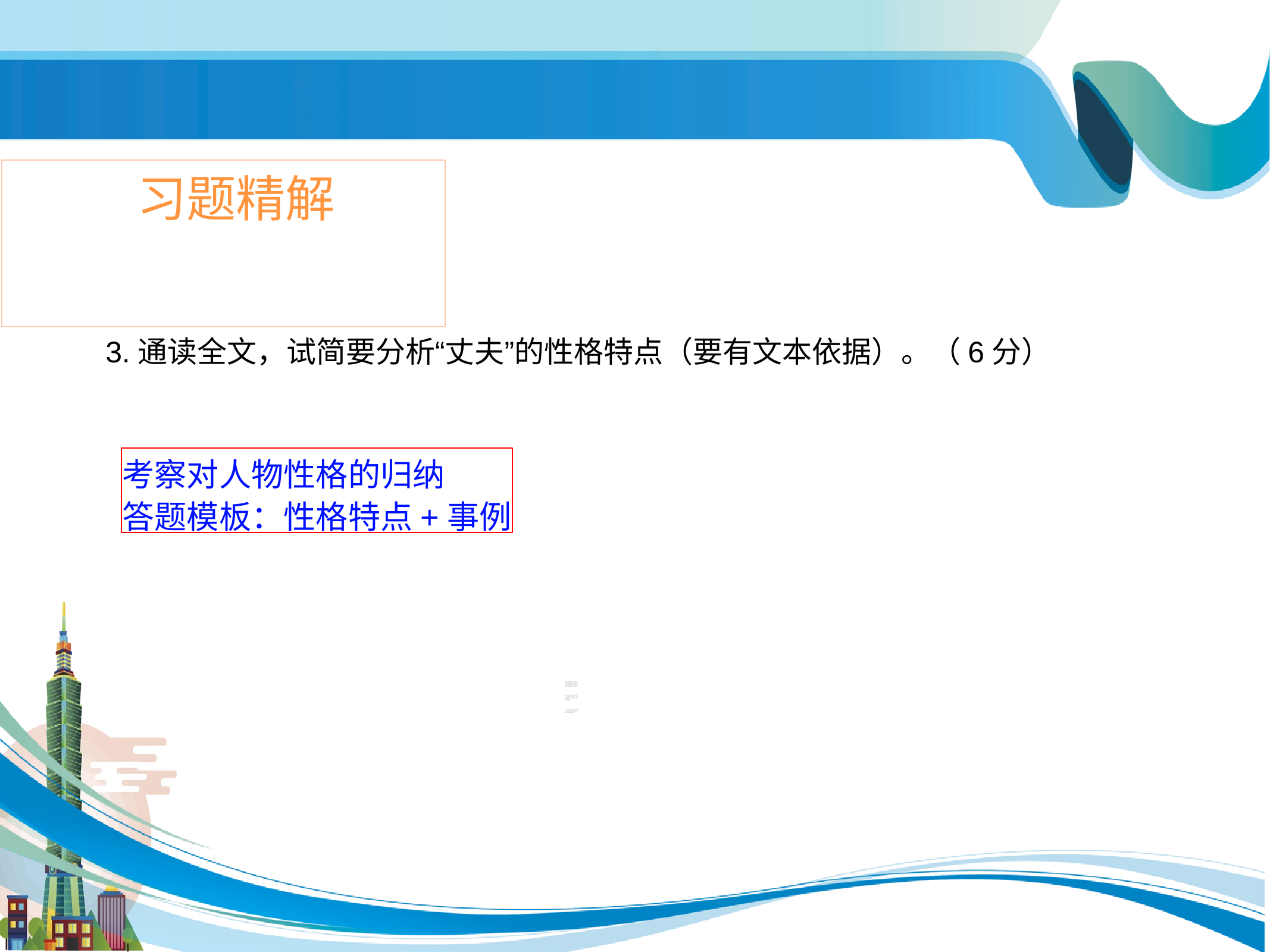

# 习题精解
3.通读全文，试简要分析“丈夫”的性格特点（要有文本依据）。（6分）

考察对人物性格的归纳
答题模板：性格特点+事例